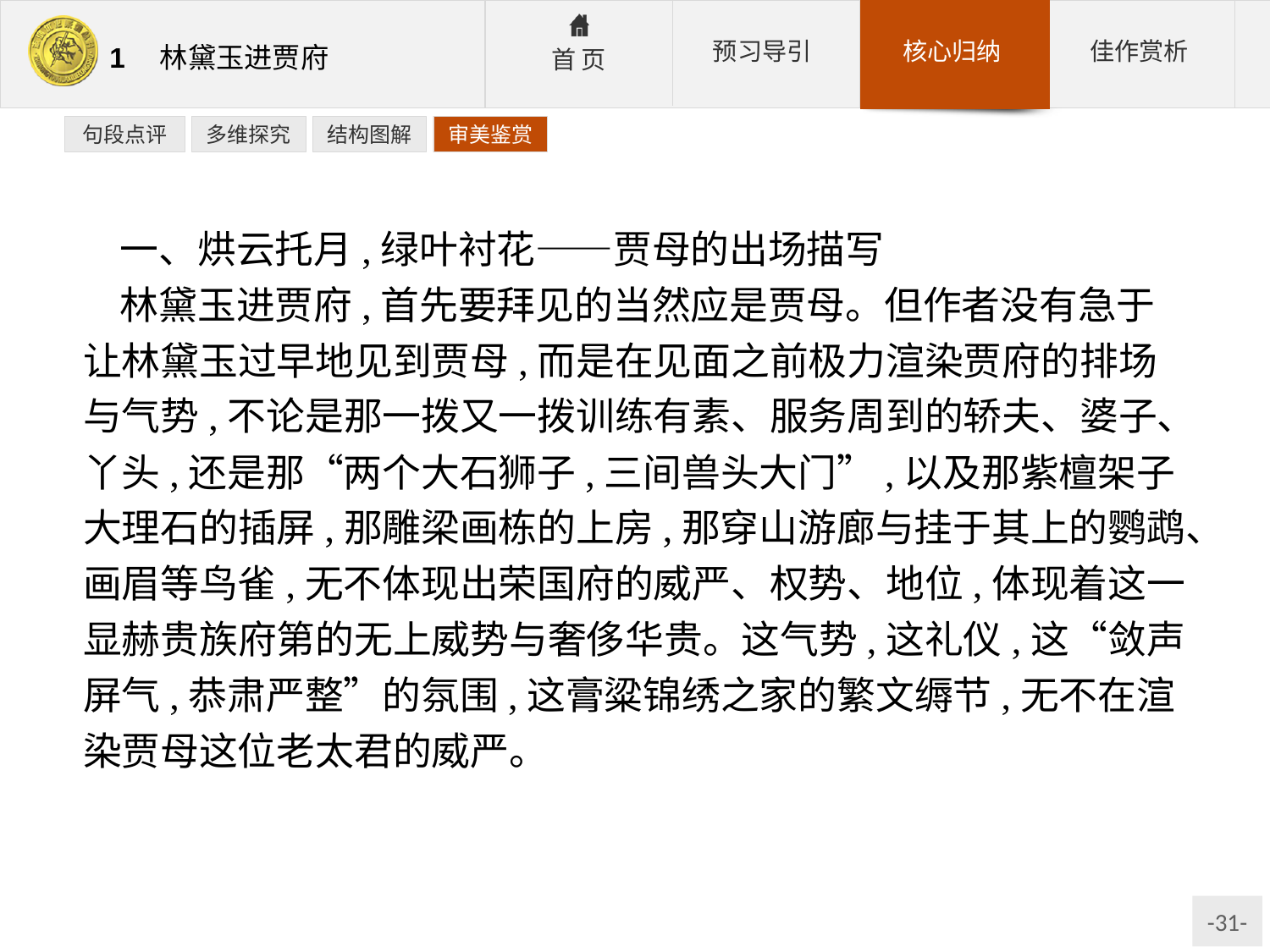

句段点评
多维探究
结构图解
审美鉴赏
一、烘云托月,绿叶衬花——贾母的出场描写
林黛玉进贾府,首先要拜见的当然应是贾母。但作者没有急于让林黛玉过早地见到贾母,而是在见面之前极力渲染贾府的排场与气势,不论是那一拨又一拨训练有素、服务周到的轿夫、婆子、丫头,还是那“两个大石狮子,三间兽头大门”,以及那紫檀架子大理石的插屏,那雕梁画栋的上房,那穿山游廊与挂于其上的鹦鹉、画眉等鸟雀,无不体现出荣国府的威严、权势、地位,体现着这一显赫贵族府第的无上威势与奢侈华贵。这气势,这礼仪,这“敛声屏气,恭肃严整”的氛围,这膏粱锦绣之家的繁文缛节,无不在渲染贾母这位老太君的威严。